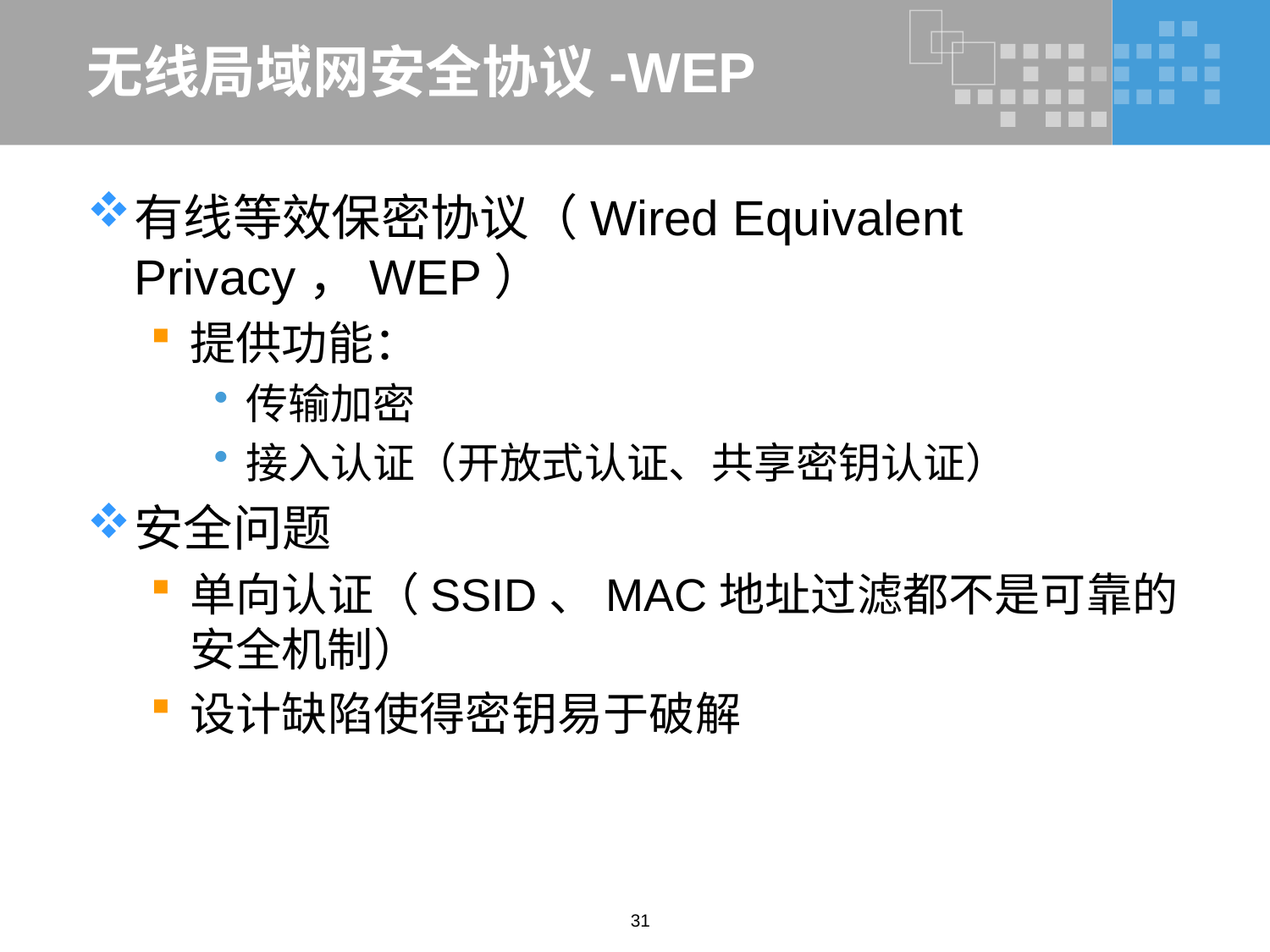

# 无线局域网安全协议-WEP
有线等效保密协议（Wired Equivalent Privacy，WEP）
提供功能：
传输加密
接入认证（开放式认证、共享密钥认证）
安全问题
单向认证（SSID、MAC地址过滤都不是可靠的安全机制）
设计缺陷使得密钥易于破解
31